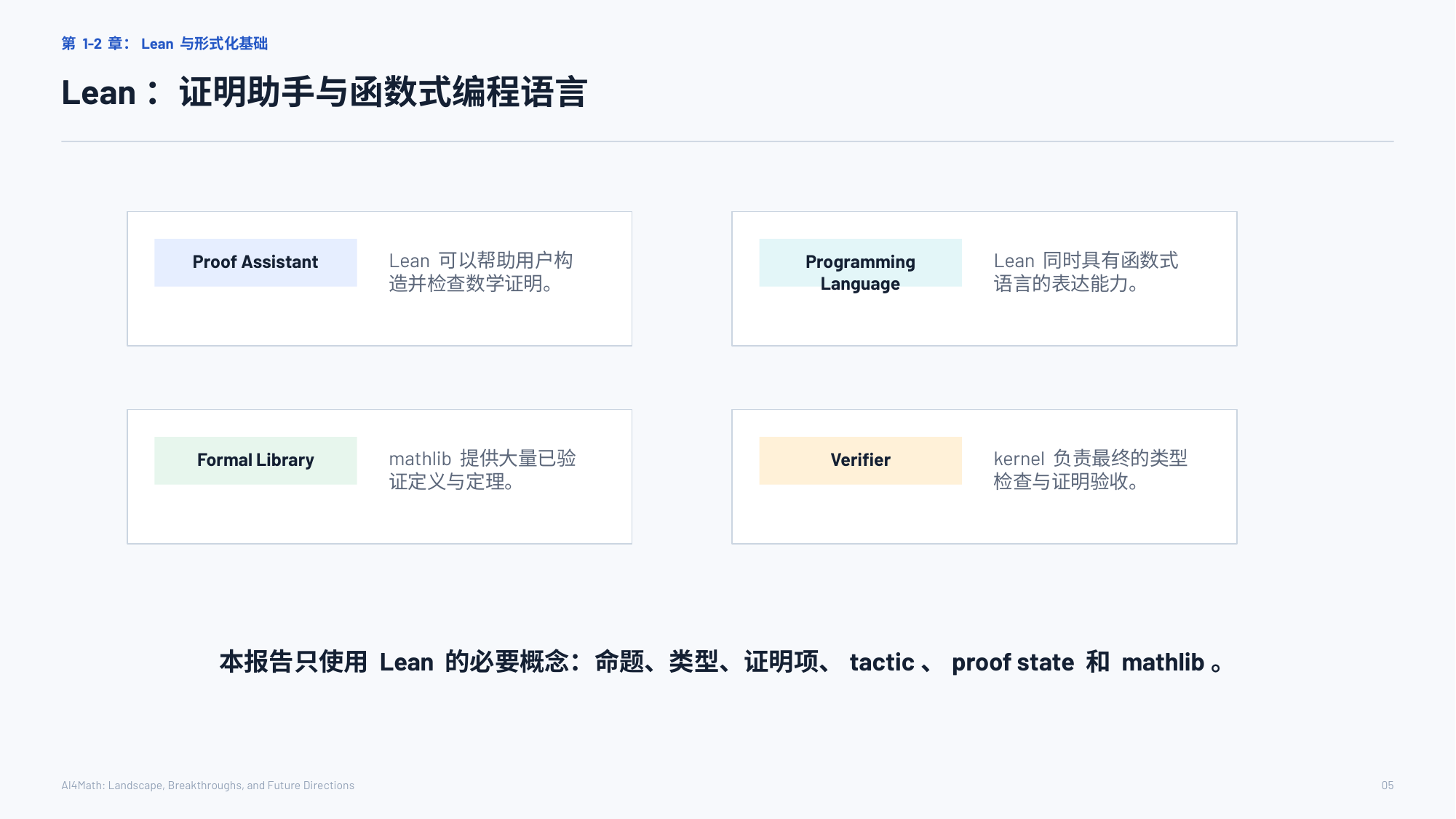

第 1-2 章：Lean 与形式化基础
Lean：证明助手与函数式编程语言

Lean 可以帮助用户构造并检查数学证明。
Lean 同时具有函数式语言的表达能力。
Proof Assistant
Programming Language

mathlib 提供大量已验证定义与定理。
kernel 负责最终的类型检查与证明验收。
Formal Library
Verifier
本报告只使用 Lean 的必要概念：命题、类型、证明项、tactic、proof state 和 mathlib。
AI4Math: Landscape, Breakthroughs, and Future Directions
05